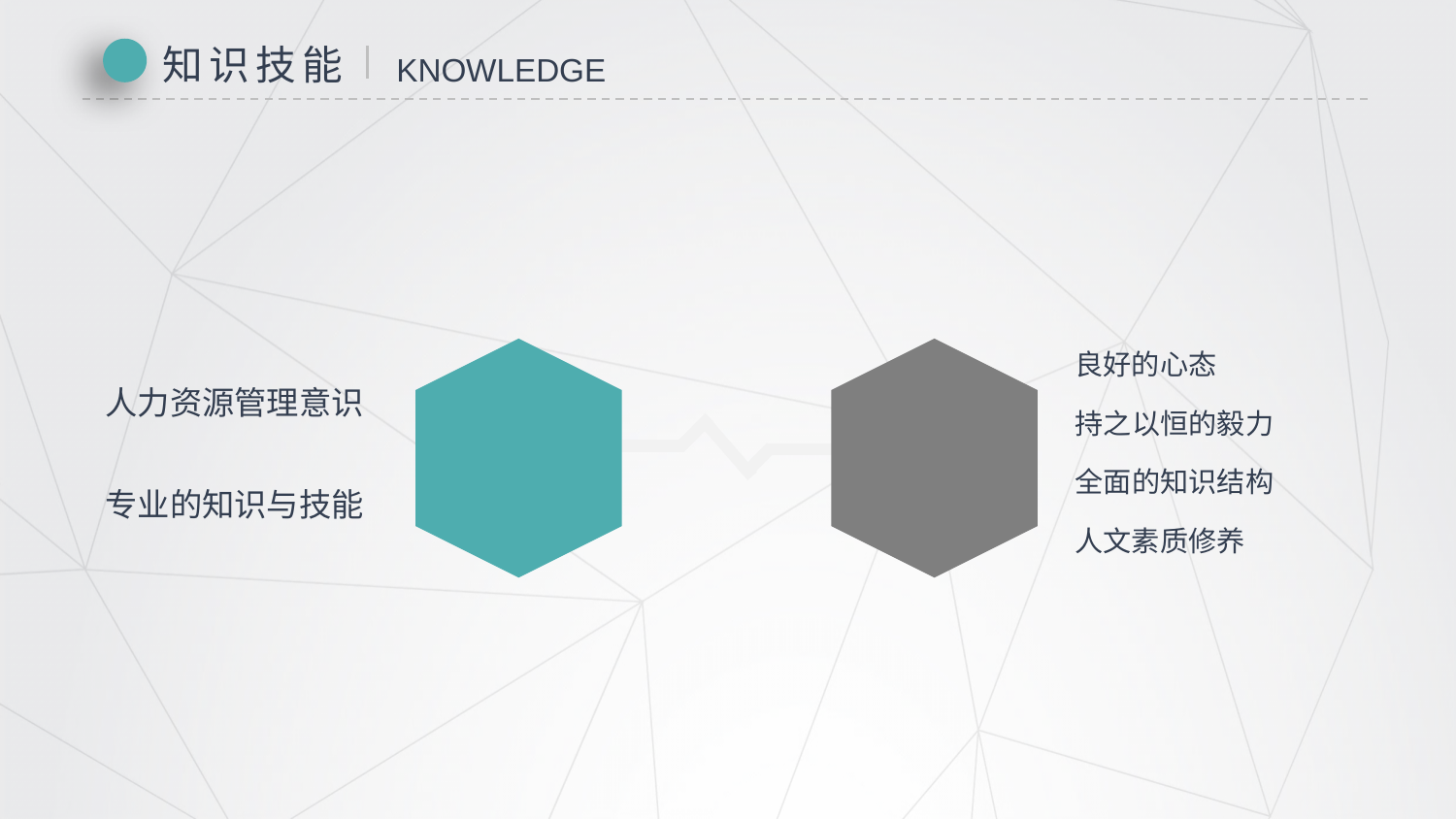

知识技能

KNOWLEDGE
良好的心态

人力资源管理意识
持之以恒的毅力
全面的知识结构
专业的知识与技能
人文素质修养